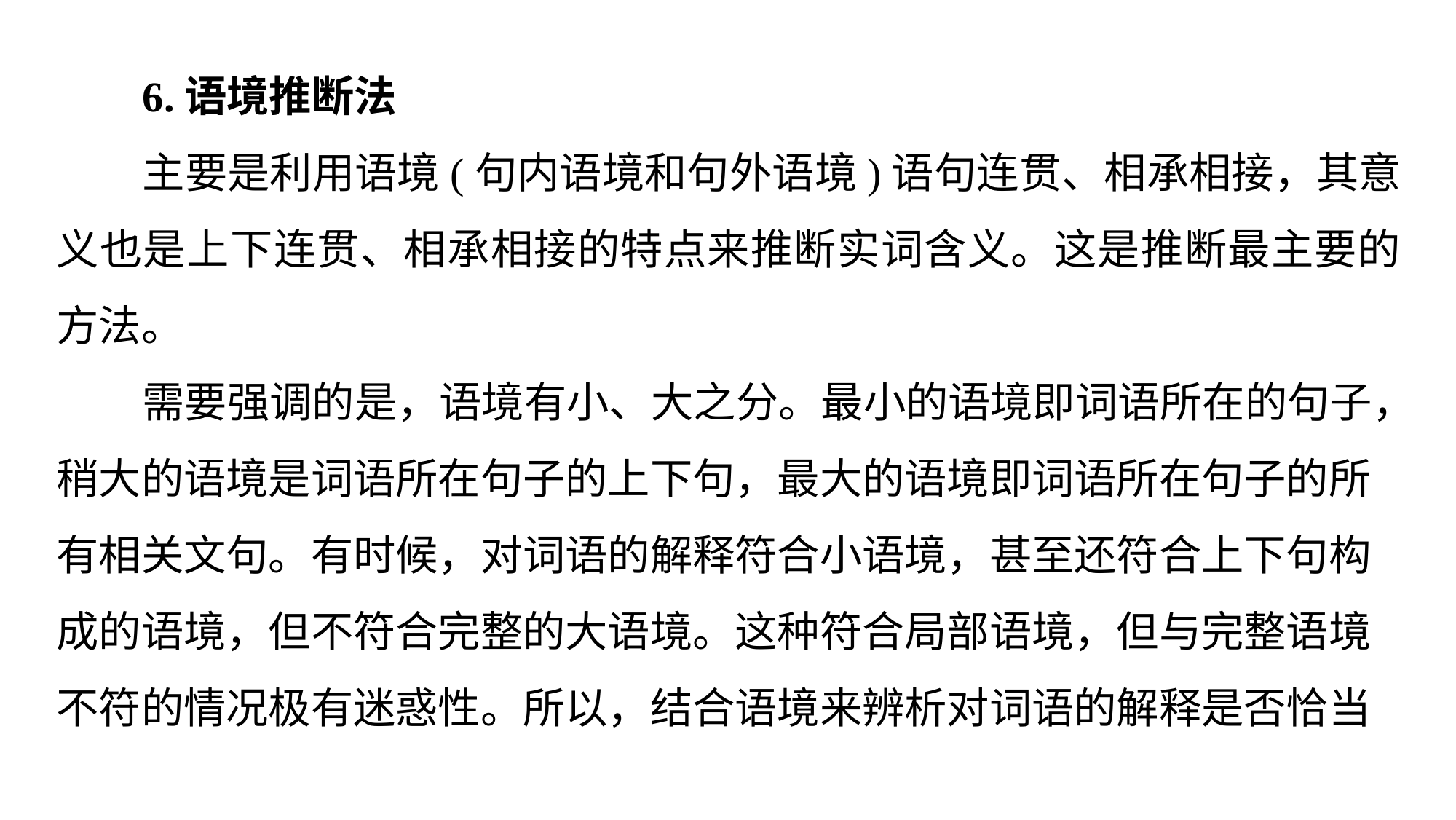

6.语境推断法
主要是利用语境(句内语境和句外语境)语句连贯、相承相接，其意义也是上下连贯、相承相接的特点来推断实词含义。这是推断最主要的方法。
需要强调的是，语境有小、大之分。最小的语境即词语所在的句子，稍大的语境是词语所在句子的上下句，最大的语境即词语所在句子的所有相关文句。有时候，对词语的解释符合小语境，甚至还符合上下句构成的语境，但不符合完整的大语境。这种符合局部语境，但与完整语境不符的情况极有迷惑性。所以，结合语境来辨析对词语的解释是否恰当